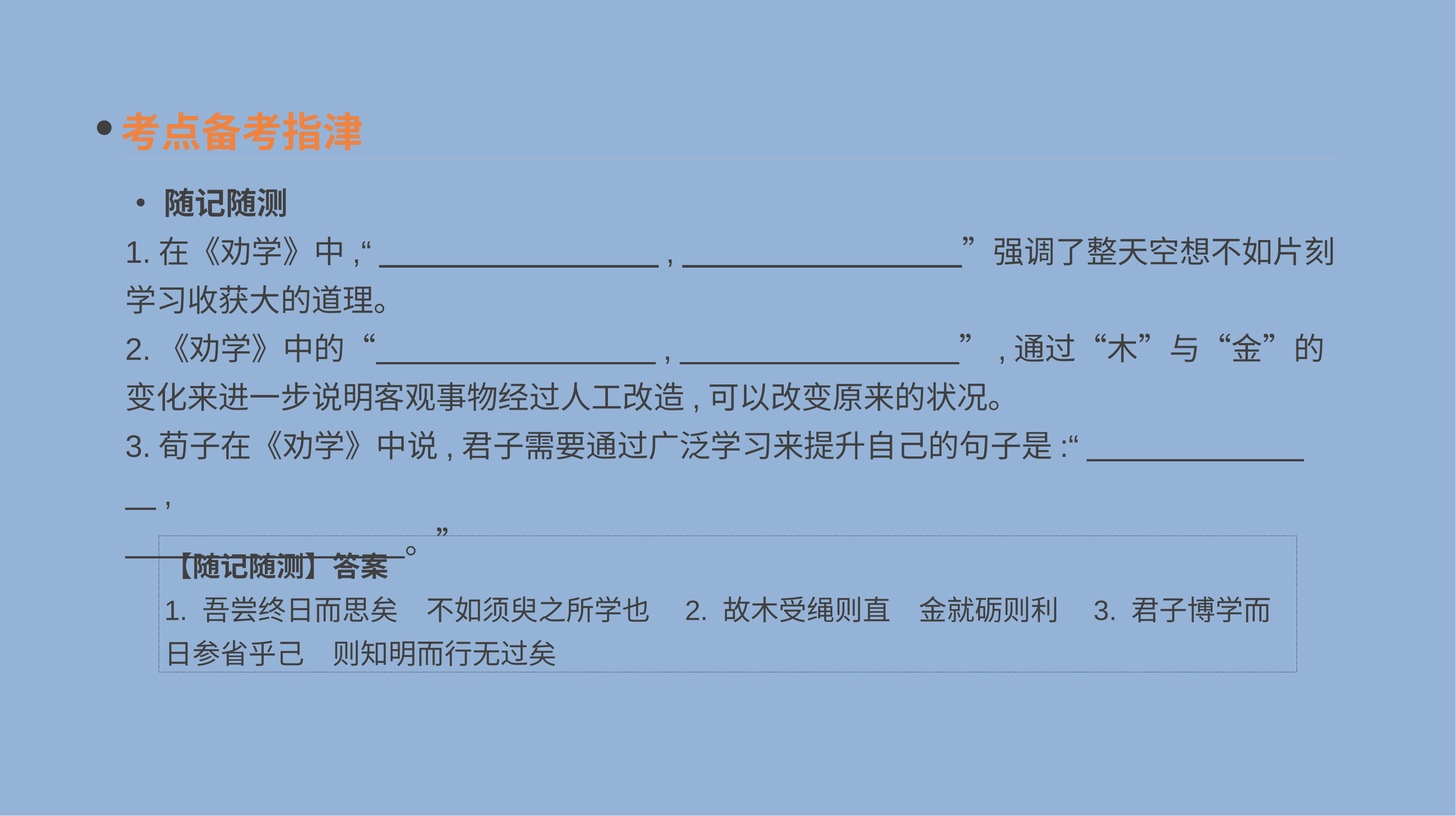

考点备考指津

•随记随测
1.在《劝学》中,“　　　　　　　　　,　　　　　　　　　”强调了整天空想不如片刻学习收获大的道理。
2.《劝学》中的“　　　　　　　　　,　　　　　　　　　”,通过“木”与“金”的变化来进一步说明客观事物经过人工改造,可以改变原来的状况。
3.荀子在《劝学》中说,君子需要通过广泛学习来提升自己的句子是:“　　　　　　　　,
　　　　　　　　　。”
【随记随测】答案
1. 吾尝终日而思矣　不如须臾之所学也　2. 故木受绳则直　金就砺则利　3. 君子博学而日参省乎己　则知明而行无过矣